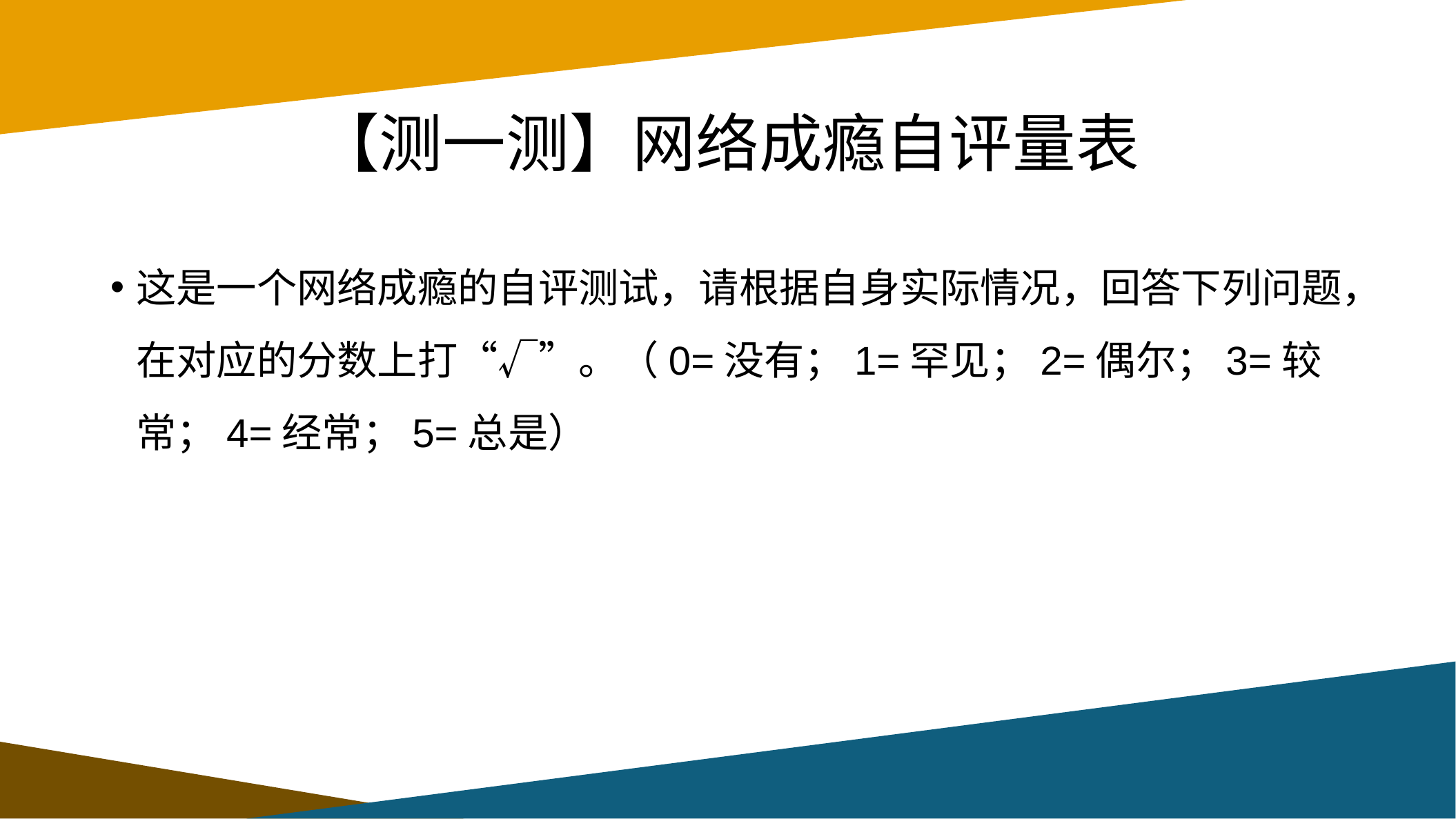

# 【测一测】网络成瘾自评量表
这是一个网络成瘾的自评测试，请根据自身实际情况，回答下列问题，在对应的分数上打“√”。（0=没有；1=罕见；2=偶尔；3=较常；4=经常；5=总是）